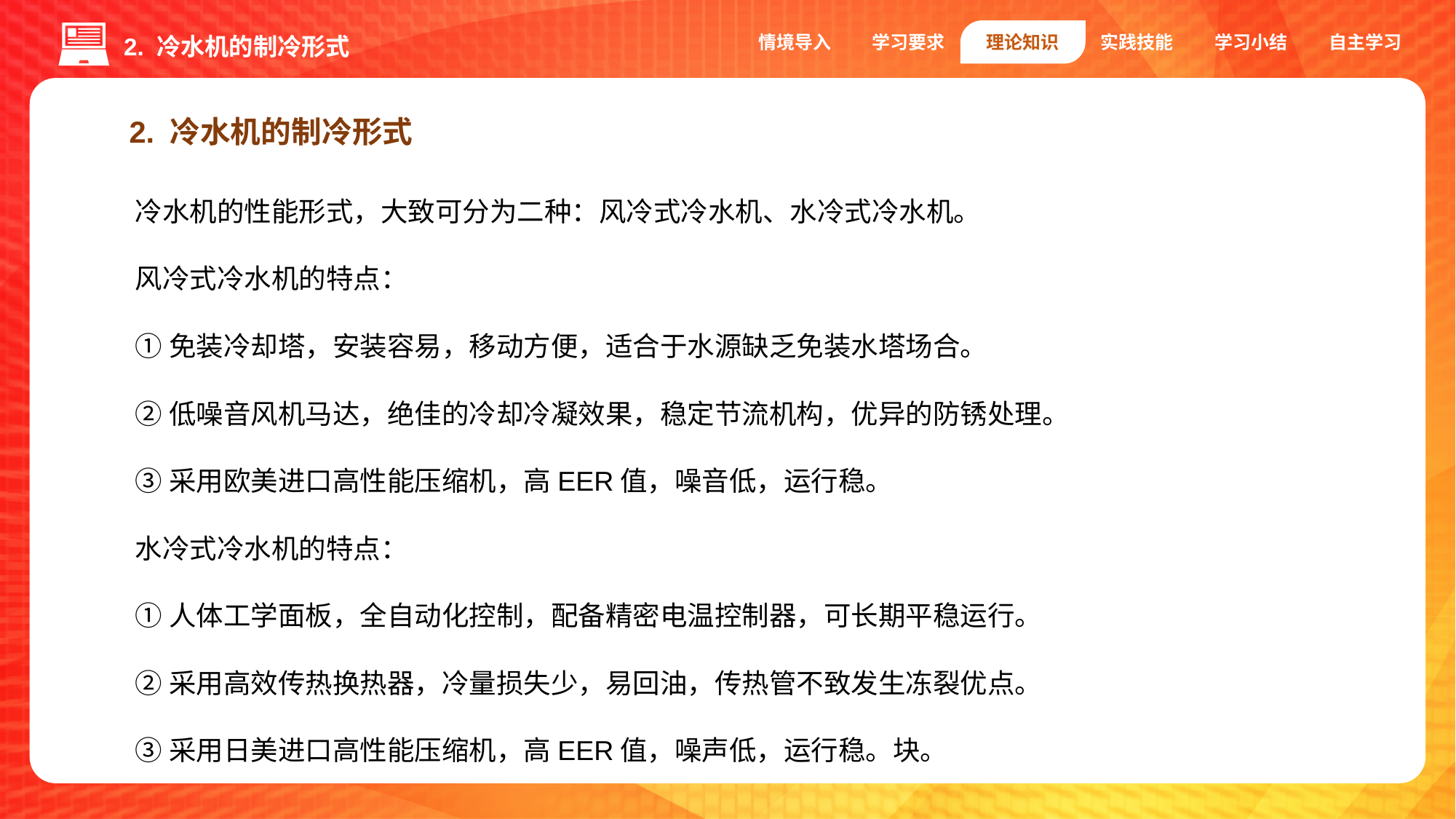

情境导入
学习要求
理论知识
实践技能
学习小结
自主学习

2. 冷水机的制冷形式
2. 冷水机的制冷形式
冷水机的性能形式，大致可分为二种：风冷式冷水机、水冷式冷水机。
风冷式冷水机的特点：
①免装冷却塔，安装容易，移动方便，适合于水源缺乏免装水塔场合。
②低噪音风机马达，绝佳的冷却冷凝效果，稳定节流机构，优异的防锈处理。
③采用欧美进口高性能压缩机，高EER值，噪音低，运行稳。
水冷式冷水机的特点：
①人体工学面板，全自动化控制，配备精密电温控制器，可长期平稳运行。
②采用高效传热换热器，冷量损失少，易回油，传热管不致发生冻裂优点。
③采用日美进口高性能压缩机，高EER值，噪声低，运行稳。块。